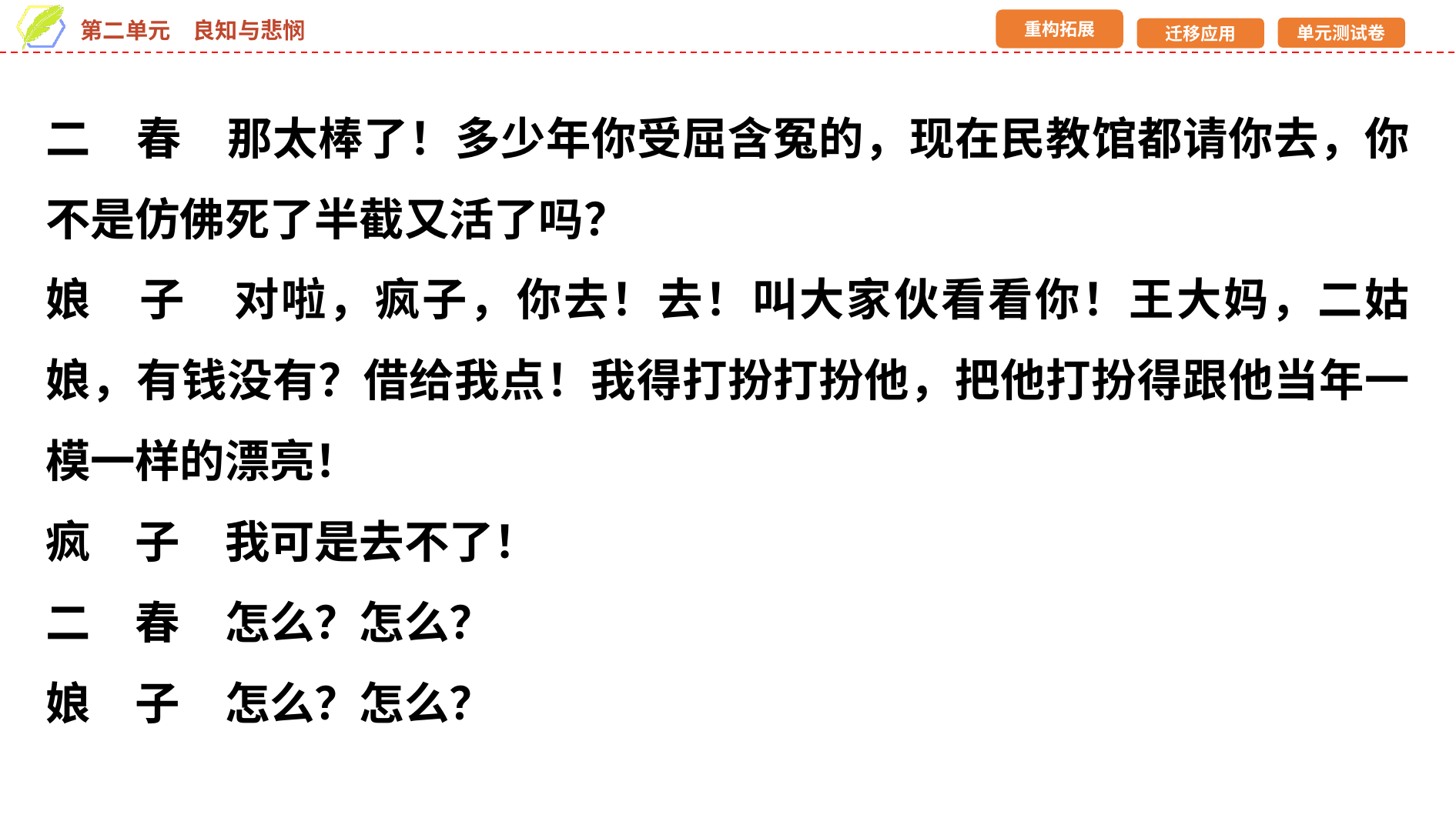

二　春　那太棒了！多少年你受屈含冤的，现在民教馆都请你去，你不是仿佛死了半截又活了吗？
娘　子　对啦，疯子，你去！去！叫大家伙看看你！王大妈，二姑娘，有钱没有？借给我点！我得打扮打扮他，把他打扮得跟他当年一模一样的漂亮！
疯　子　我可是去不了！
二　春　怎么？怎么？
娘　子　怎么？怎么？